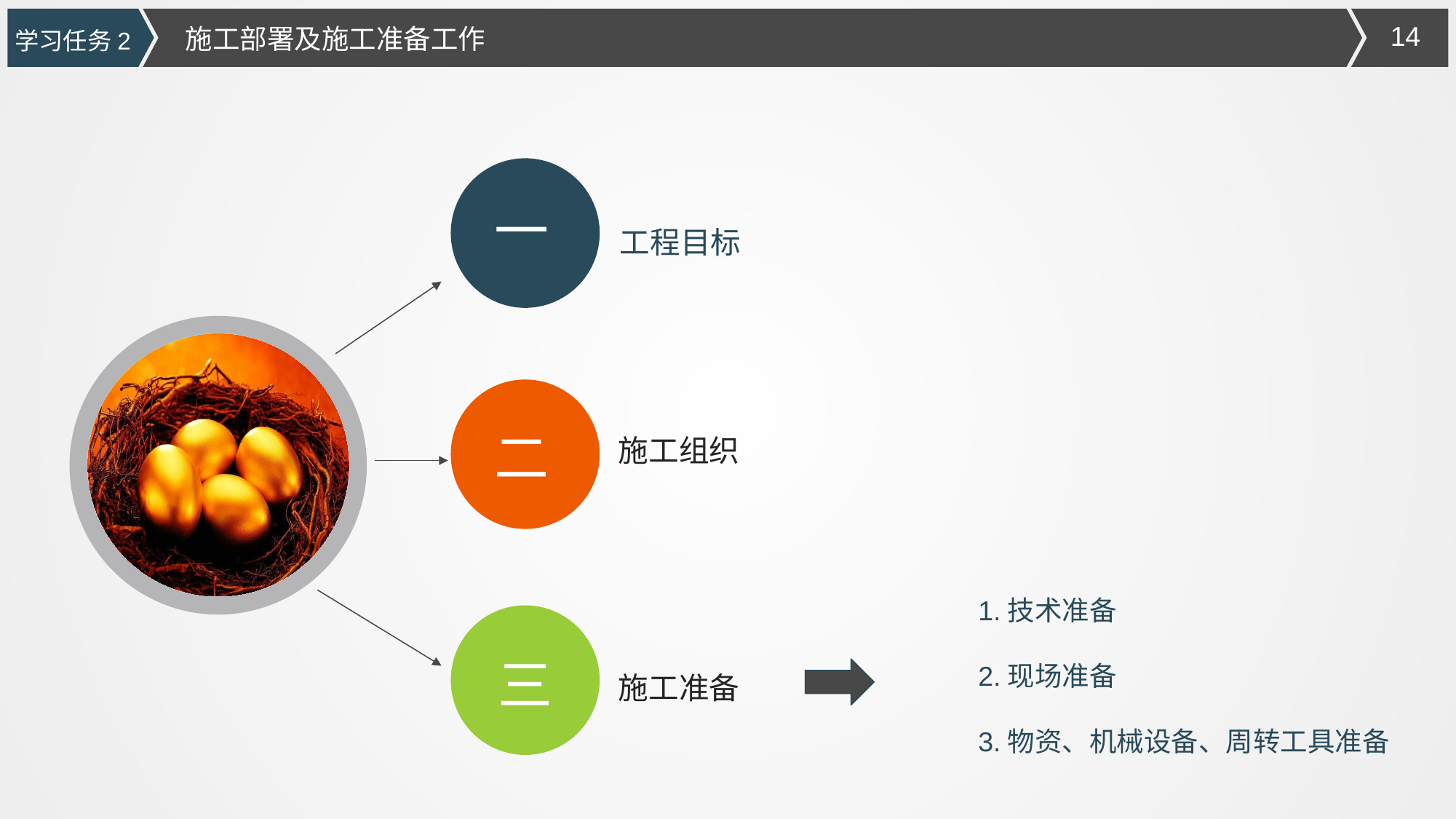

施工部署及施工准备工作
学习任务2

一
工程目标

施工组织
二
1.技术准备
2.现场准备
3.物资、机械设备、周转工具准备

三
施工准备